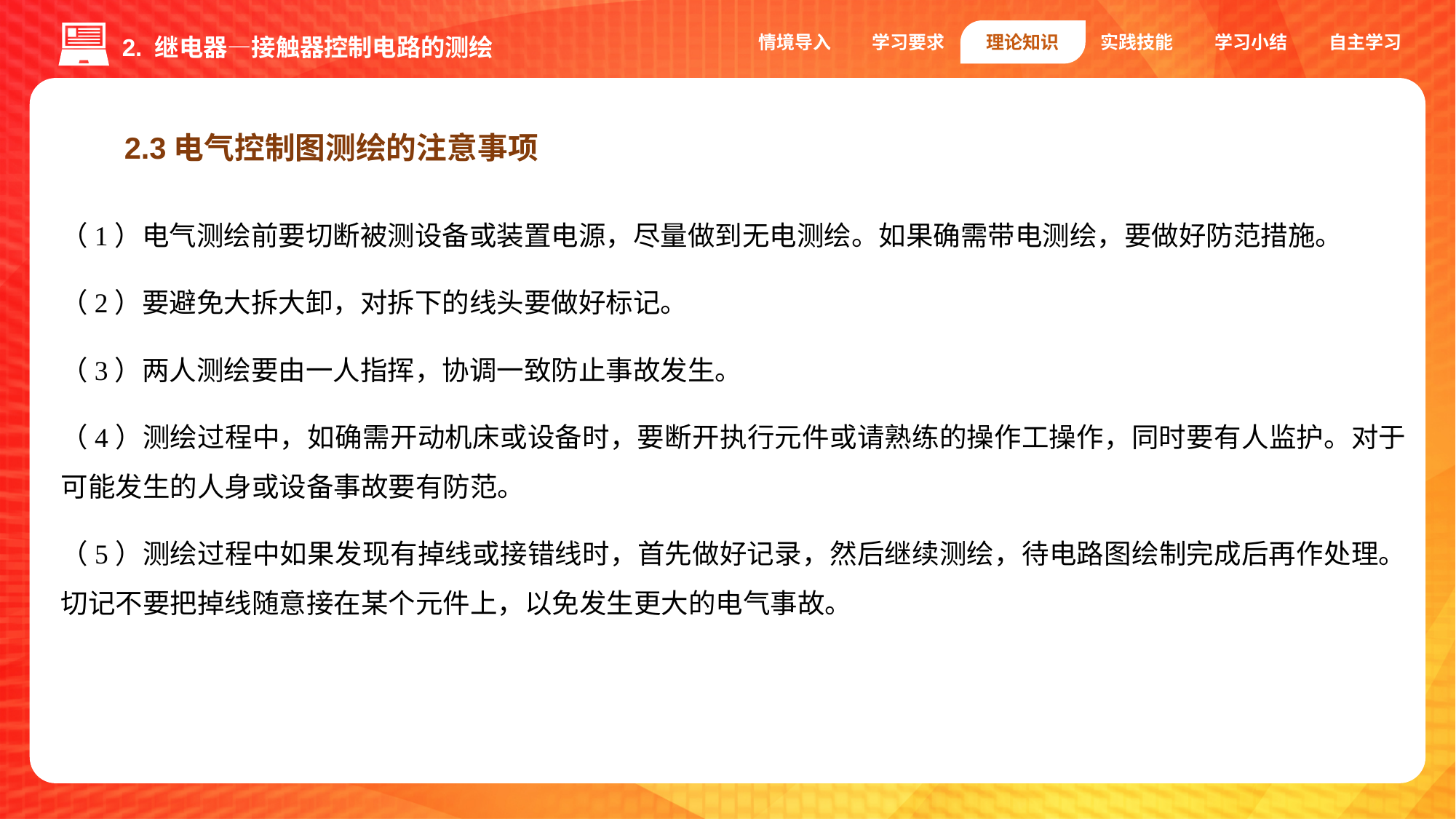

情境导入
学习要求
理论知识
实践技能
学习小结
自主学习

2. 继电器—接触器控制电路的测绘
2.3电气控制图测绘的注意事项

（1）电气测绘前要切断被测设备或装置电源，尽量做到无电测绘。如果确需带电测绘，要做好防范措施。
（2）要避免大拆大卸，对拆下的线头要做好标记。
（3）两人测绘要由一人指挥，协调一致防止事故发生。
（4）测绘过程中，如确需开动机床或设备时，要断开执行元件或请熟练的操作工操作，同时要有人监护。对于可能发生的人身或设备事故要有防范。
（5）测绘过程中如果发现有掉线或接错线时，首先做好记录，然后继续测绘，待电路图绘制完成后再作处理。切记不要把掉线随意接在某个元件上，以免发生更大的电气事故。